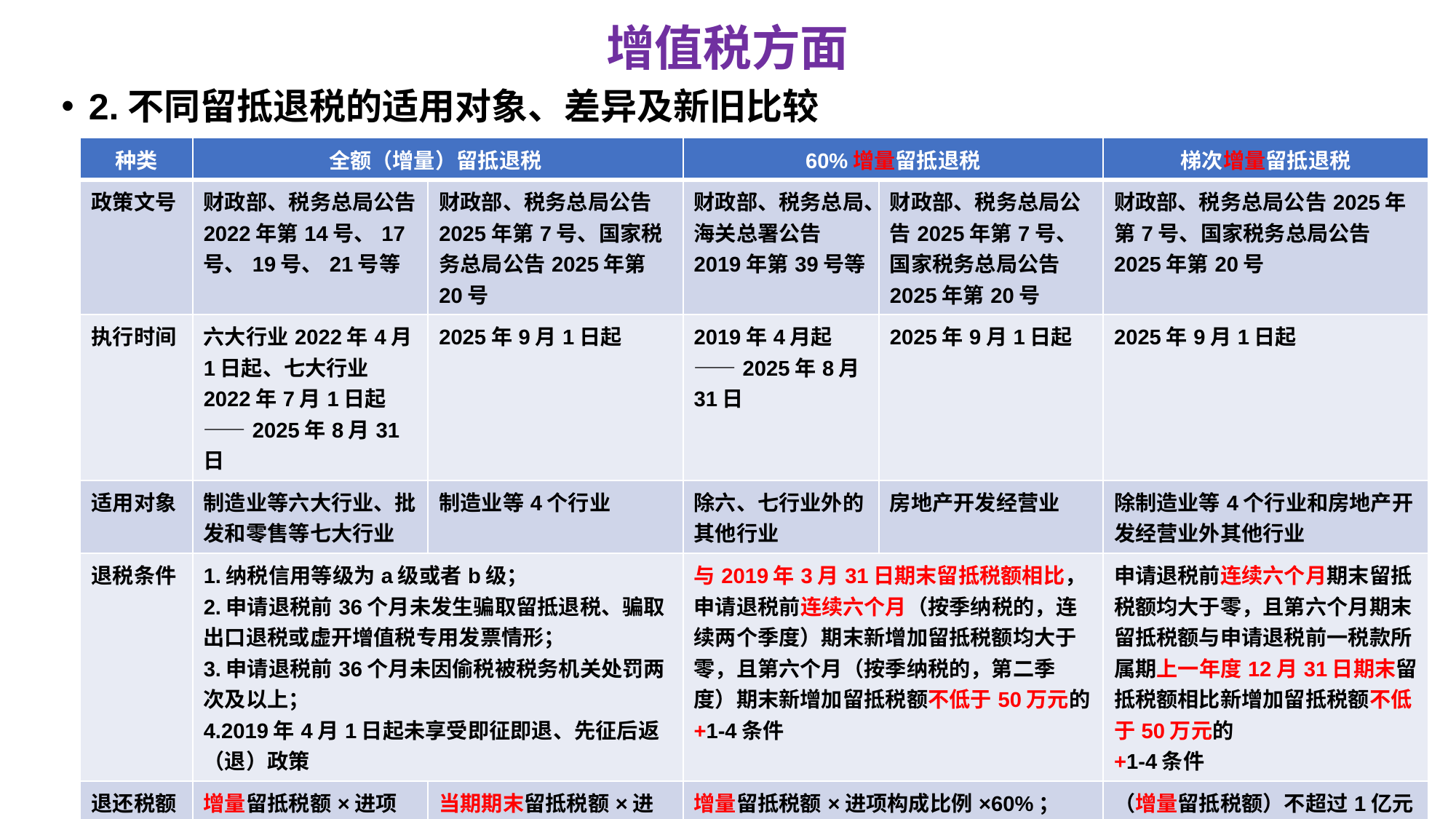

# 增值税方面
2.不同留抵退税的适用对象、差异及新旧比较

| 种类 | 全额（增量）留抵退税 |  | 60%增量留抵退税 |  | 梯次增量留抵退税 |
| --- | --- | --- | --- | --- | --- |
| 政策文号 | 财政部、税务总局公告2022年第14号、17号、19号、21号等 | 财政部、税务总局公告2025年第7号、国家税务总局公告2025年第20号 | 财政部、税务总局、海关总署公告2019年第39号等 | 财政部、税务总局公告2025年第7号、国家税务总局公告2025年第20号 | 财政部、税务总局公告2025年第7号、国家税务总局公告2025年第20号 |
| 执行时间 | 六大行业2022年4月1日起、七大行业2022年7月1日起——2025年8月31日 | 2025年9月1日起 | 2019年4月起——2025年8月31日 | 2025年9月1日起 | 2025年9月1日起 |
| 适用对象 | 制造业等六大行业、批发和零售等七大行业 | 制造业等4个行业 | 除六、七行业外的其他行业 | 房地产开发经营业 | 除制造业等4个行业和房地产开发经营业外其他行业 |
| 退税条件 | 1.纳税信用等级为a级或者b级； 2.申请退税前36个月未发生骗取留抵退税、骗取出口退税或虚开增值税专用发票情形； 3.申请退税前36个月未因偷税被税务机关处罚两次及以上； 4.2019年4月1日起未享受即征即退、先征后返（退）政策 |  | 与2019年3月31日期末留抵税额相比，申请退税前连续六个月（按季纳税的，连续两个季度）期末新增加留抵税额均大于零，且第六个月（按季纳税的，第二季度）期末新增加留抵税额不低于50万元的 +1-4条件 |  | 申请退税前连续六个月期末留抵税额均大于零，且第六个月期末留抵税额与申请退税前一税款所属期上一年度12月31日期末留抵税额相比新增加留抵税额不低于50万元的 +1-4条件 |
| 退还税额 | 增量留抵税额×进项构成比例×100% | 当期期末留抵税额×进项构成比例×100% | 增量留抵税额×进项构成比例×60%； |  | （增量留抵税额）不超过1亿元的部分×进项构成比例×60%+超过1亿元的部分×进项构成比例×30% |